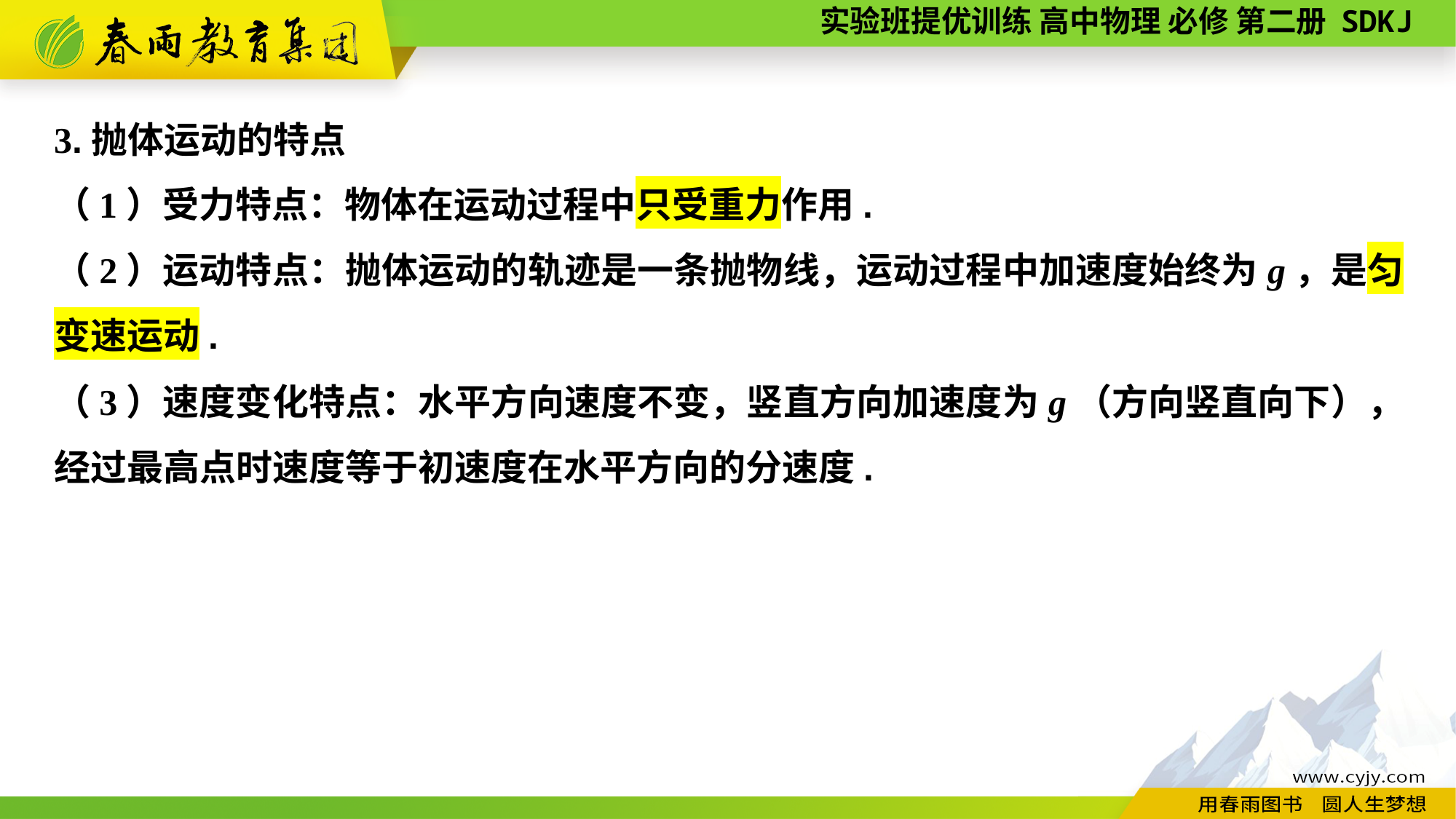

3.抛体运动的特点
（1）受力特点：物体在运动过程中只受重力作用.
（2）运动特点：抛体运动的轨迹是一条抛物线，运动过程中加速度始终为g，是匀变速运动.
（3）速度变化特点：水平方向速度不变，竖直方向加速度为g（方向竖直向下），经过最高点时速度等于初速度在水平方向的分速度.